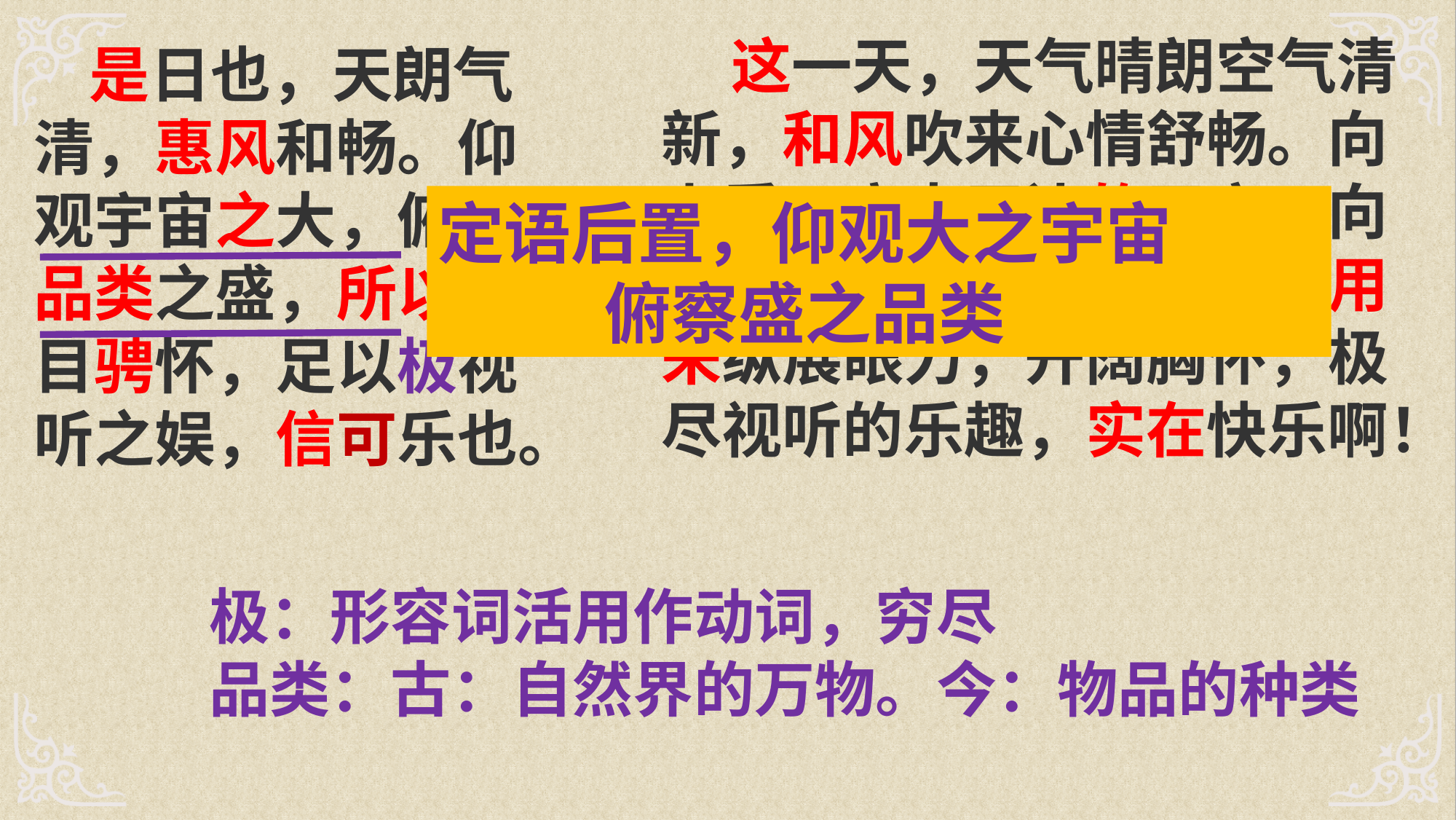

这一天，天气晴朗空气清新，和风吹来心情舒畅。向上看，广大无边的天空，向下看，繁多的事物，这样用来纵展眼力，开阔胸怀，极尽视听的乐趣，实在快乐啊！
   是日也，天朗气清，惠风和畅。仰观宇宙之大，俯察品类之盛，所以游目骋怀，足以极视听之娱，信可乐也。
定语后置，仰观大之宇宙
          俯察盛之品类
极：形容词活用作动词，穷尽
品类：古：自然界的万物。今：物品的种类